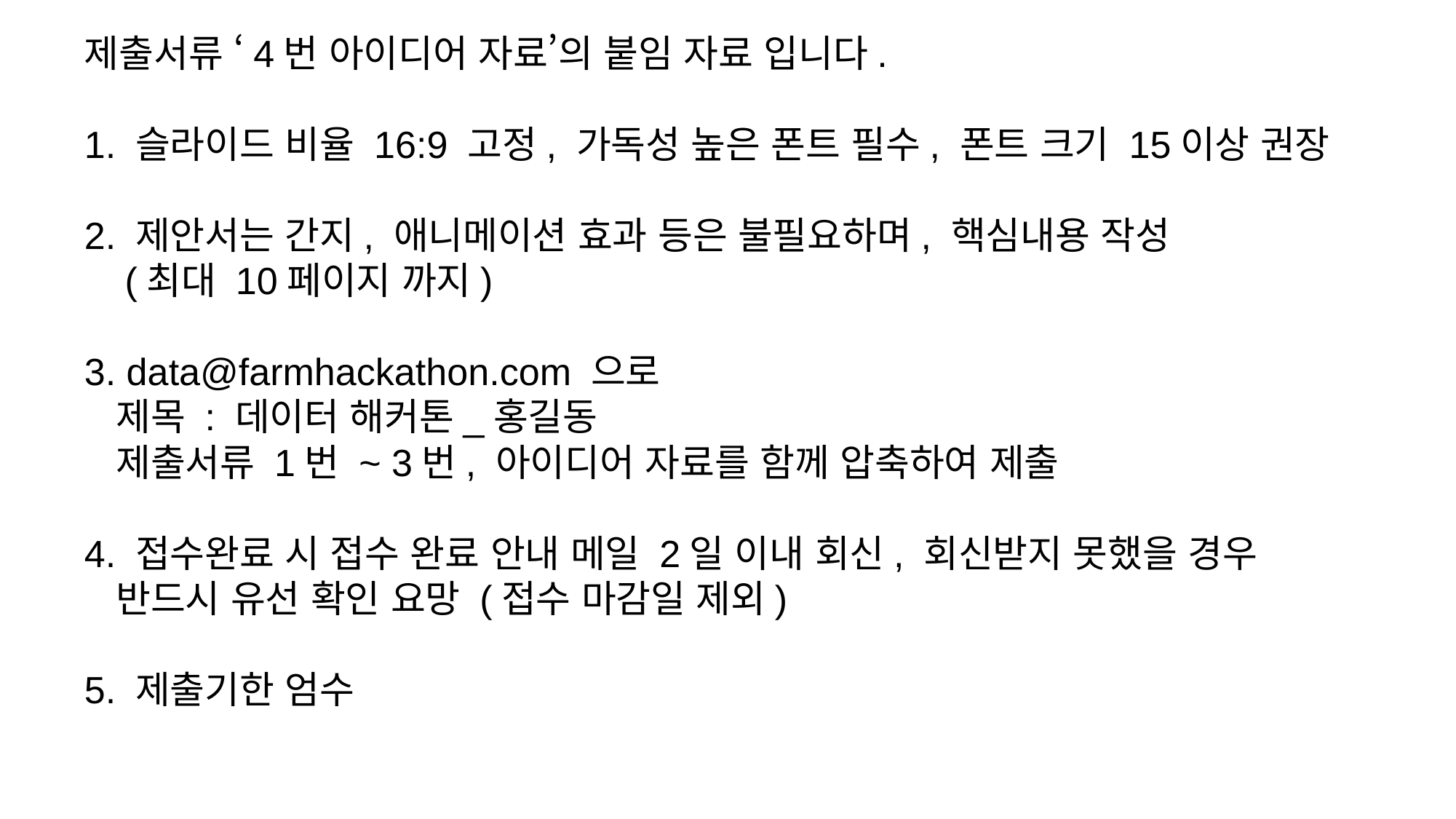

# 제출서류 ‘4번 아이디어 자료’의 붙임 자료 입니다. 1. 슬라이드 비율 16:9 고정, 가독성 높은 폰트 필수, 폰트 크기 15이상 권장 2. 제안서는 간지, 애니메이션 효과 등은 불필요하며, 핵심내용 작성 (최대 10페이지 까지) 3. data@farmhackathon.com 으로 제목 : 데이터 해커톤_홍길동 제출서류 1번 ~ 3번, 아이디어 자료를 함께 압축하여 제출 4. 접수완료 시 접수 완료 안내 메일 2일 이내 회신, 회신받지 못했을 경우 반드시 유선 확인 요망 (접수 마감일 제외) 5. 제출기한 엄수